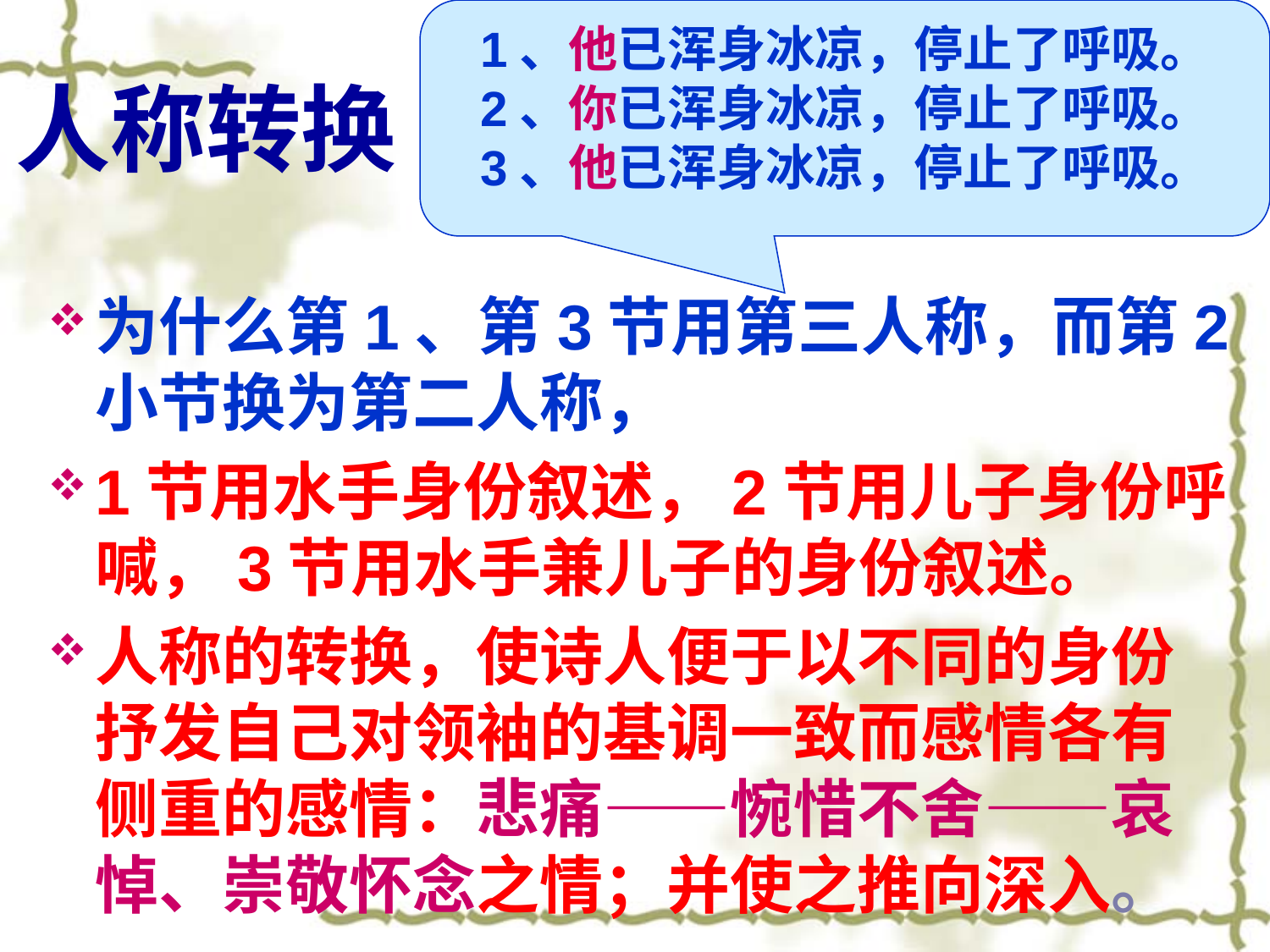

1、他已浑身冰凉，停止了呼吸。
2、你已浑身冰凉，停止了呼吸。
3、他已浑身冰凉，停止了呼吸。

人称转换
# 思考
为什么第1、第3节用第三人称，而第2小节换为第二人称，
1节用水手身份叙述，2节用儿子身份呼喊，3节用水手兼儿子的身份叙述。
人称的转换，使诗人便于以不同的身份抒发自己对领袖的基调一致而感情各有侧重的感情：悲痛——惋惜不舍——哀悼、崇敬怀念之情；并使之推向深入。